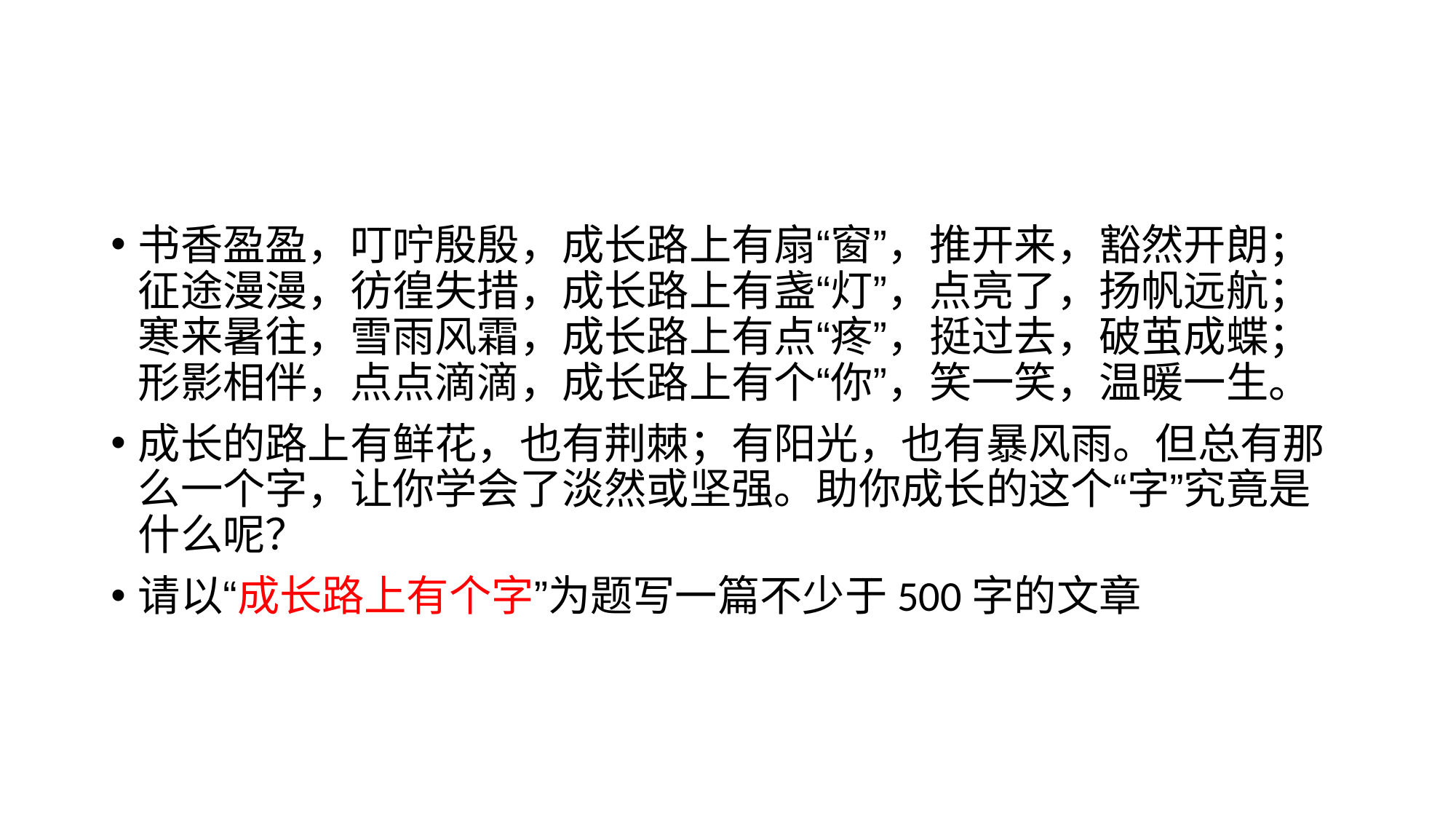

#
书香盈盈，叮咛殷殷，成长路上有扇“窗”，推开来，豁然开朗；征途漫漫，彷徨失措，成长路上有盏“灯”，点亮了，扬帆远航；寒来暑往，雪雨风霜，成长路上有点“疼”，挺过去，破茧成蝶；形影相伴，点点滴滴，成长路上有个“你”，笑一笑，温暖一生。
成长的路上有鲜花，也有荆棘；有阳光，也有暴风雨。但总有那么一个字，让你学会了淡然或坚强。助你成长的这个“字”究竟是什么呢？
请以“成长路上有个字”为题写一篇不少于500字的文章